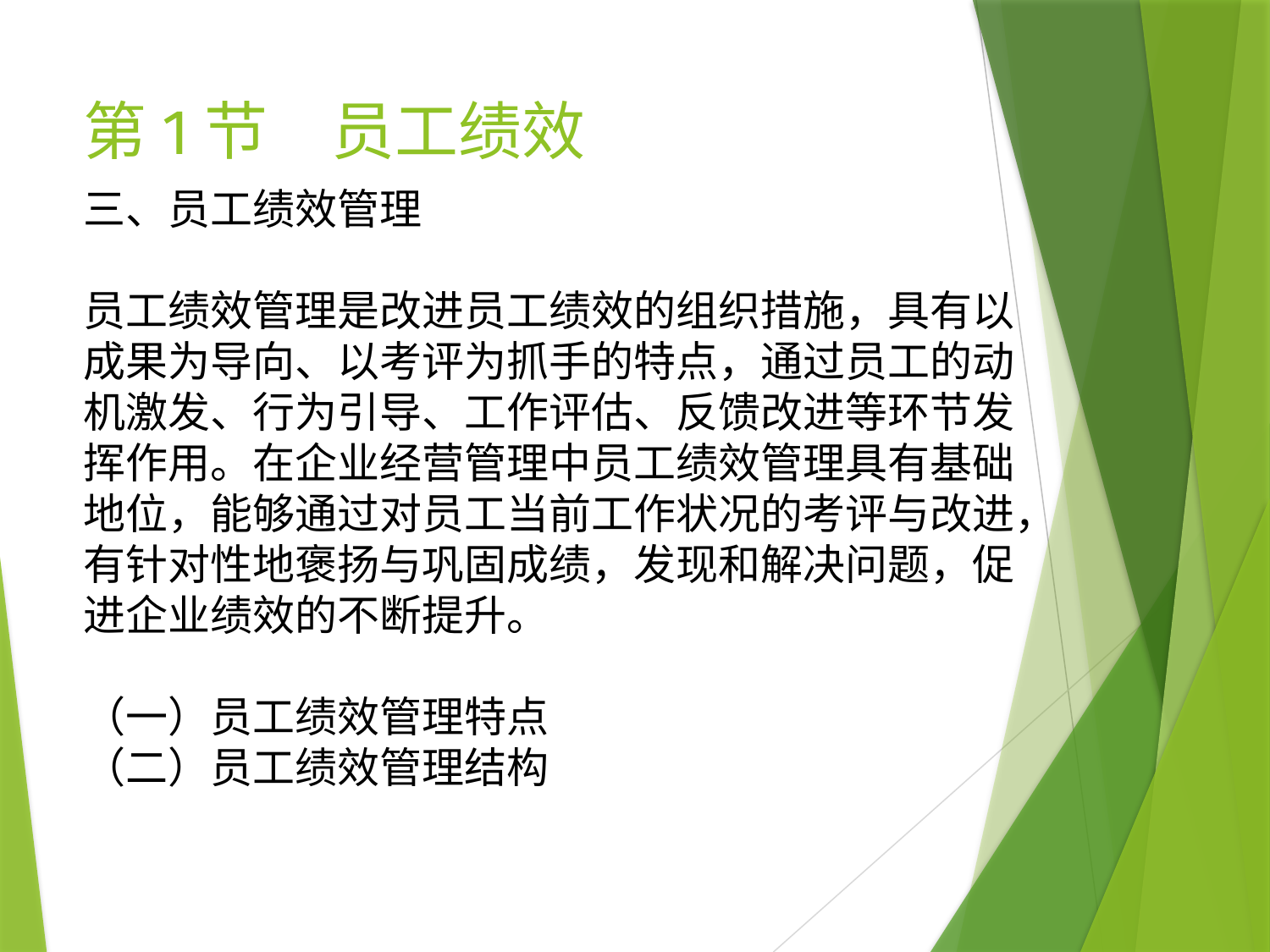

# 第1节　员工绩效
三、员工绩效管理

员工绩效管理是改进员工绩效的组织措施，具有以成果为导向、以考评为抓手的特点，通过员工的动机激发、行为引导、工作评估、反馈改进等环节发挥作用。在企业经营管理中员工绩效管理具有基础地位，能够通过对员工当前工作状况的考评与改进，有针对性地褒扬与巩固成绩，发现和解决问题，促进企业绩效的不断提升。

（一）员工绩效管理特点
（二）员工绩效管理结构